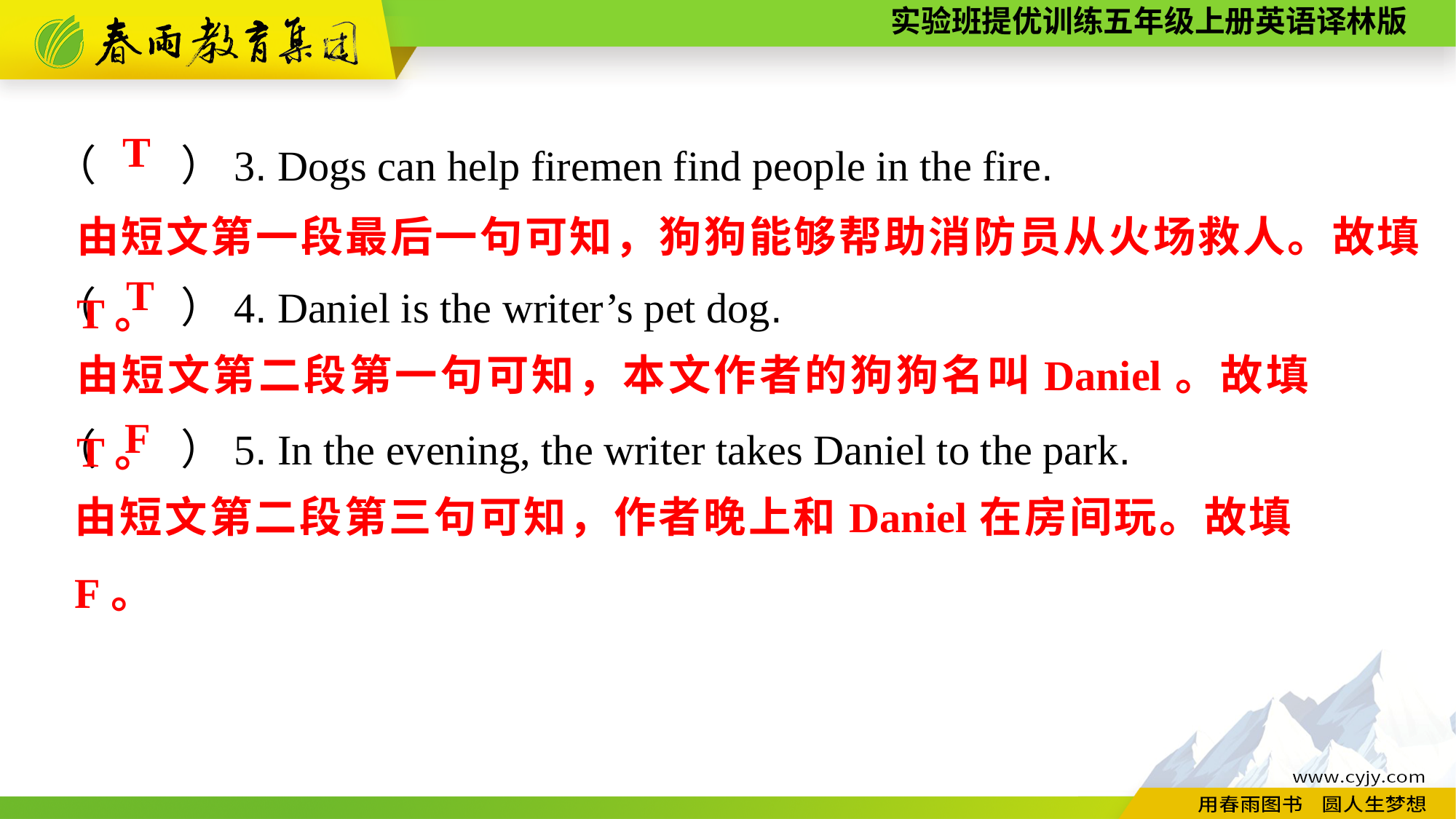

（　　）3. Dogs can help firemen find people in the fire.

（　　）4. Daniel is the writer’s pet dog.

（　　）5. In the evening, the writer takes Daniel to the park.
T
由短文第一段最后一句可知，狗狗能够帮助消防员从火场救人。故填T。
T
由短文第二段第一句可知，本文作者的狗狗名叫Daniel。故填T。
F
由短文第二段第三句可知，作者晚上和Daniel在房间玩。故填F。